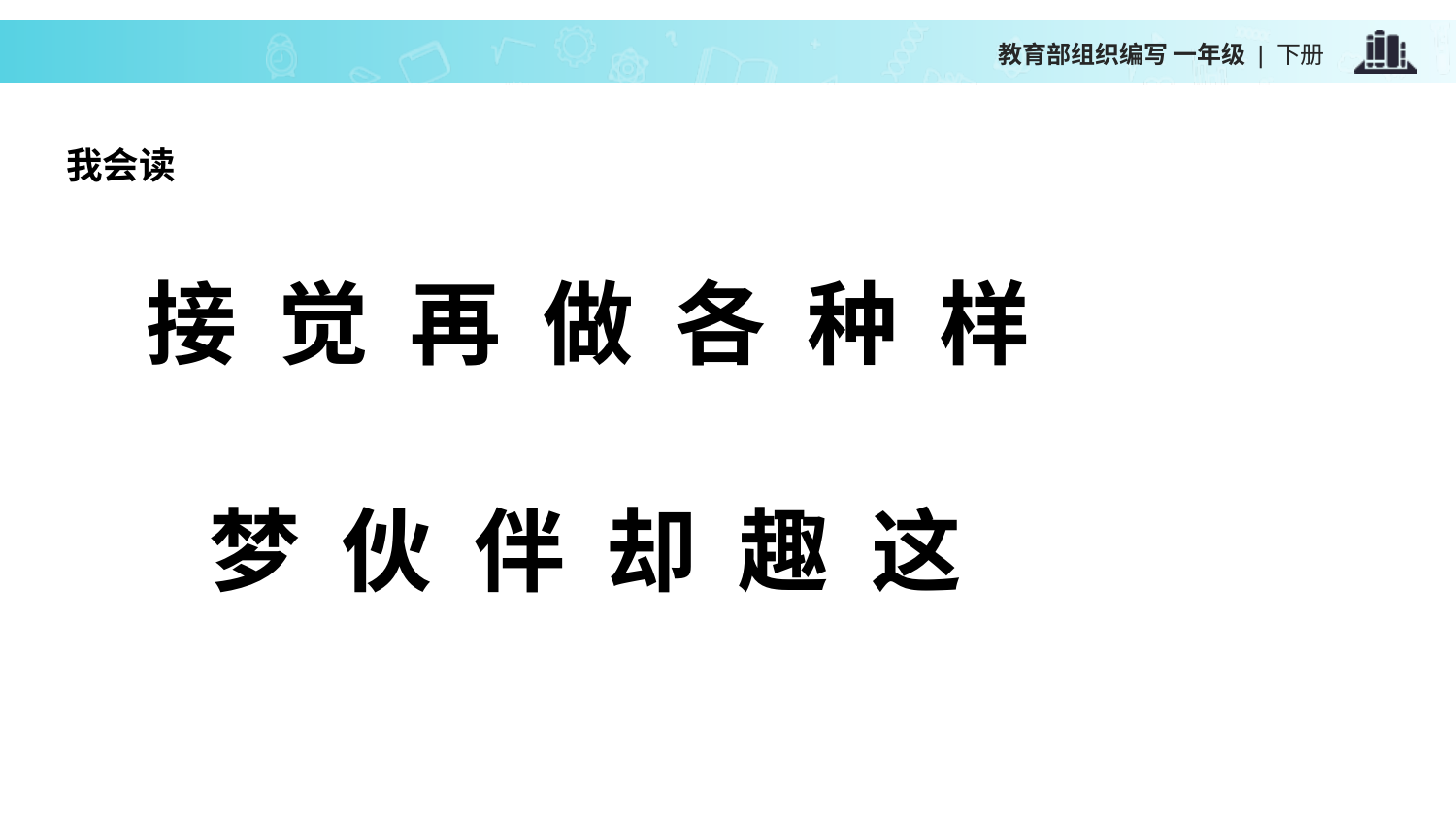

我会读
接  觉  再  做  各  种  样

  梦  伙  伴  却  趣  这